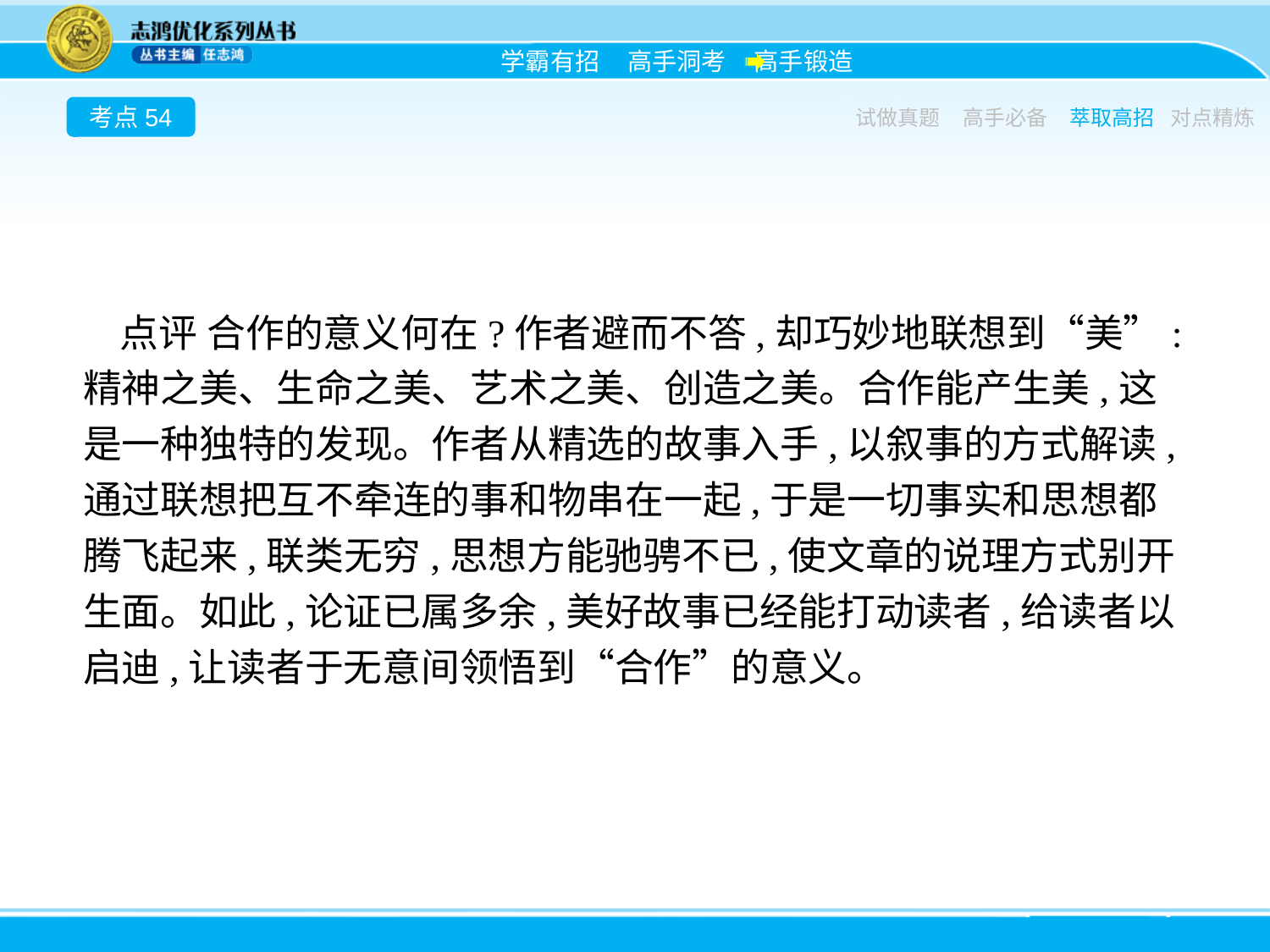

考点54
试做真题
高手必备
萃取高招
对点精炼
点评 合作的意义何在?作者避而不答,却巧妙地联想到“美”:精神之美、生命之美、艺术之美、创造之美。合作能产生美,这是一种独特的发现。作者从精选的故事入手,以叙事的方式解读,通过联想把互不牵连的事和物串在一起,于是一切事实和思想都腾飞起来,联类无穷,思想方能驰骋不已,使文章的说理方式别开生面。如此,论证已属多余,美好故事已经能打动读者,给读者以启迪,让读者于无意间领悟到“合作”的意义。